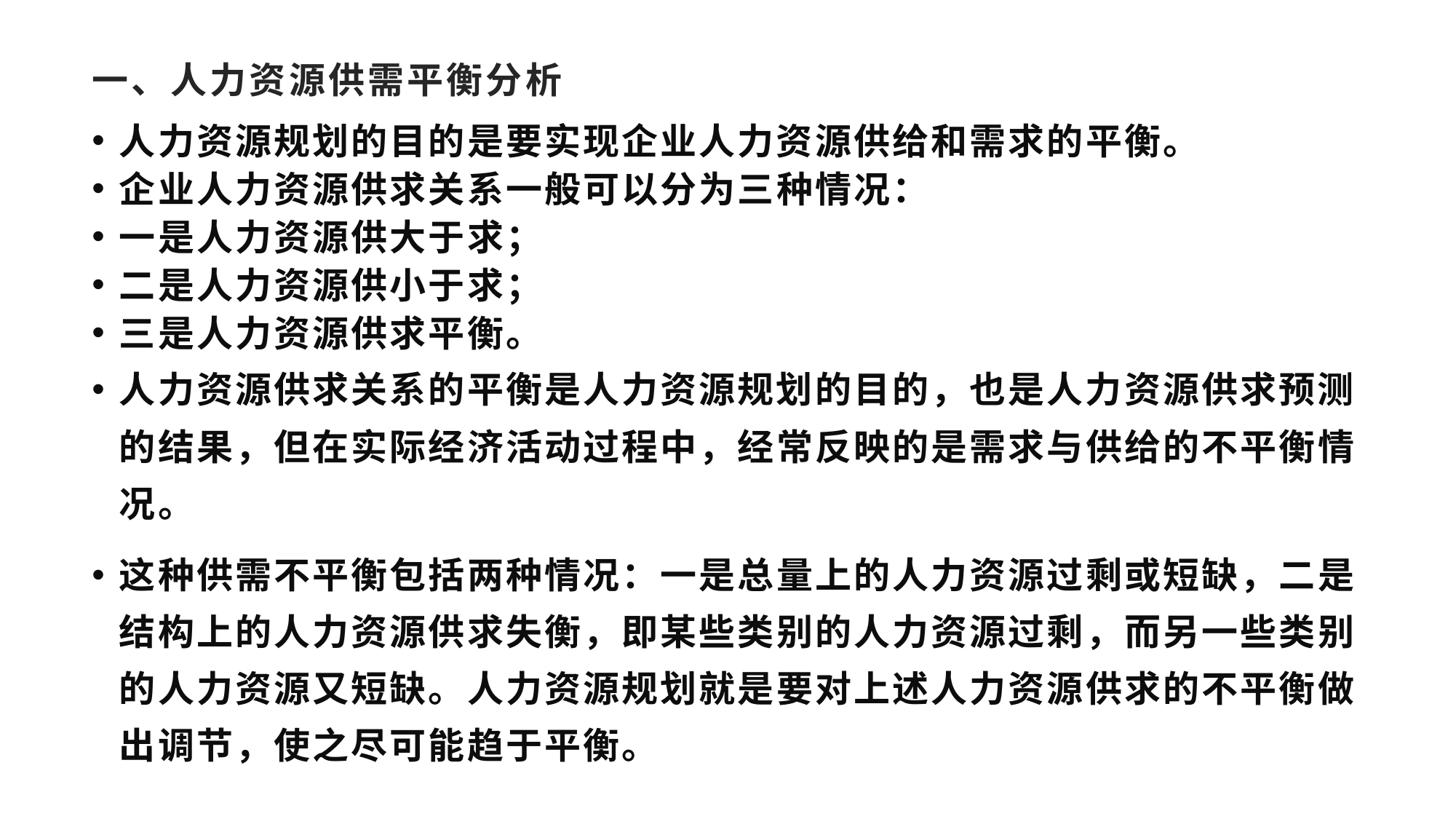

# 一、人力资源供需平衡分析
人力资源规划的目的是要实现企业人力资源供给和需求的平衡。
企业人力资源供求关系一般可以分为三种情况：
一是人力资源供大于求；
二是人力资源供小于求；
三是人力资源供求平衡。
人力资源供求关系的平衡是人力资源规划的目的，也是人力资源供求预测的结果，但在实际经济活动过程中，经常反映的是需求与供给的不平衡情况。
这种供需不平衡包括两种情况：一是总量上的人力资源过剩或短缺，二是结构上的人力资源供求失衡，即某些类别的人力资源过剩，而另一些类别的人力资源又短缺。人力资源规划就是要对上述人力资源供求的不平衡做出调节，使之尽可能趋于平衡。